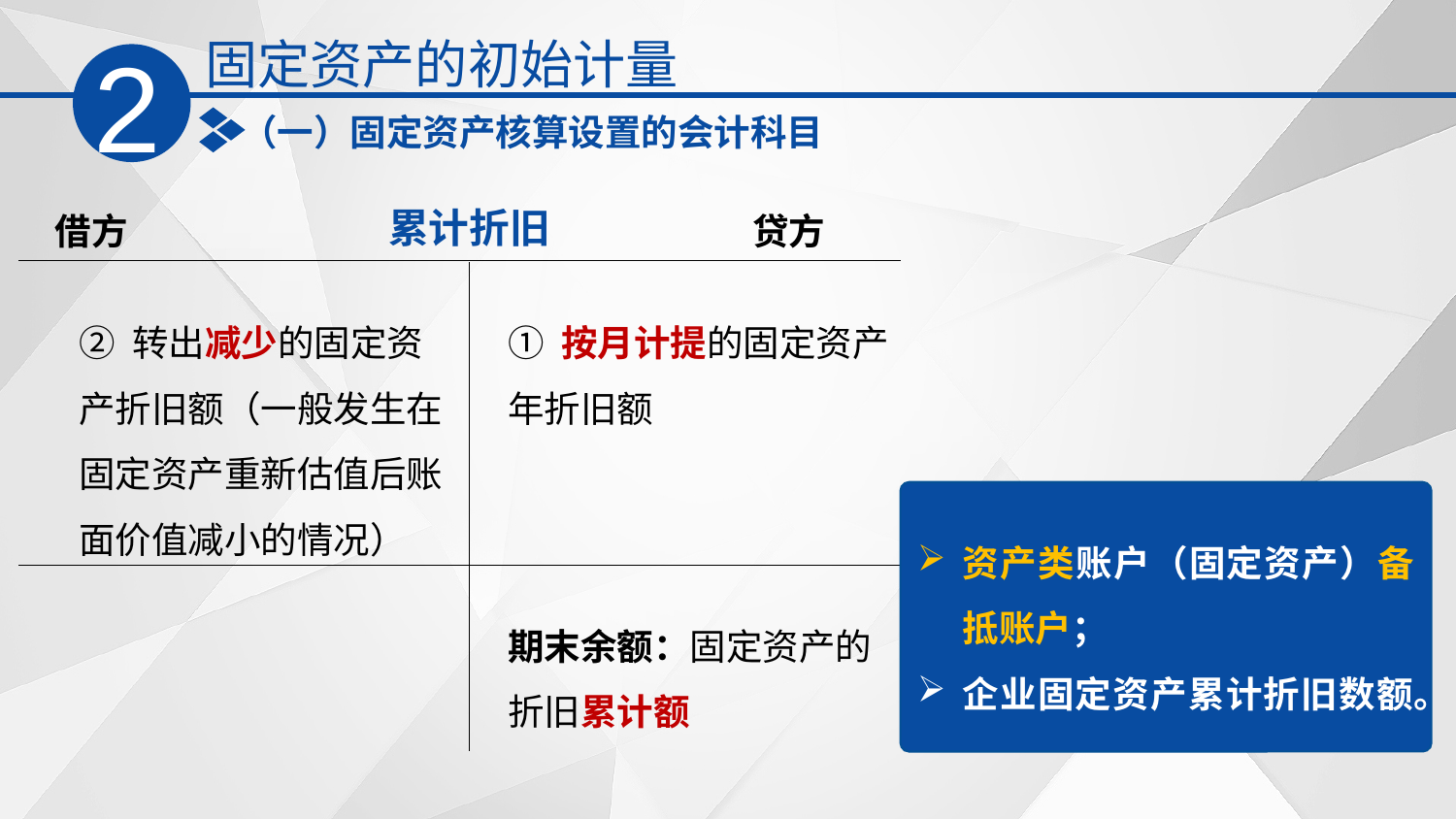

固定资产的初始计量
2

（一）固定资产核算设置的会计科目

累计折旧
贷方
借方
② 转出减少的固定资产折旧额（一般发生在固定资产重新估值后账面价值减小的情况）
① 按月计提的固定资产年折旧额
资产类账户（固定资产）备抵账户；
企业固定资产累计折旧数额。
期末余额：固定资产的折旧累计额